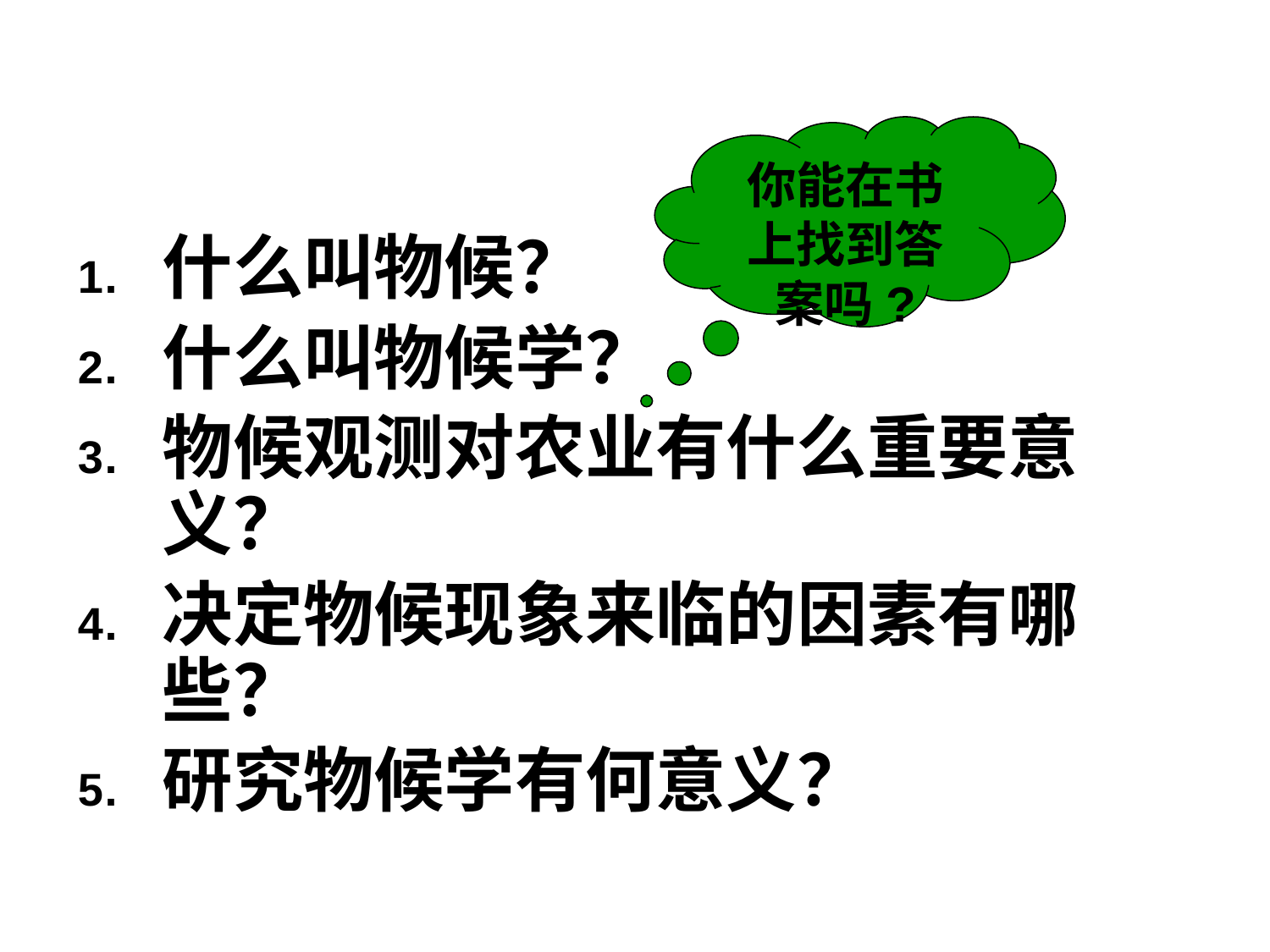

你能在书上找到答案吗?
什么叫物候？
什么叫物候学？
物候观测对农业有什么重要意义？
决定物候现象来临的因素有哪些？
研究物候学有何意义？